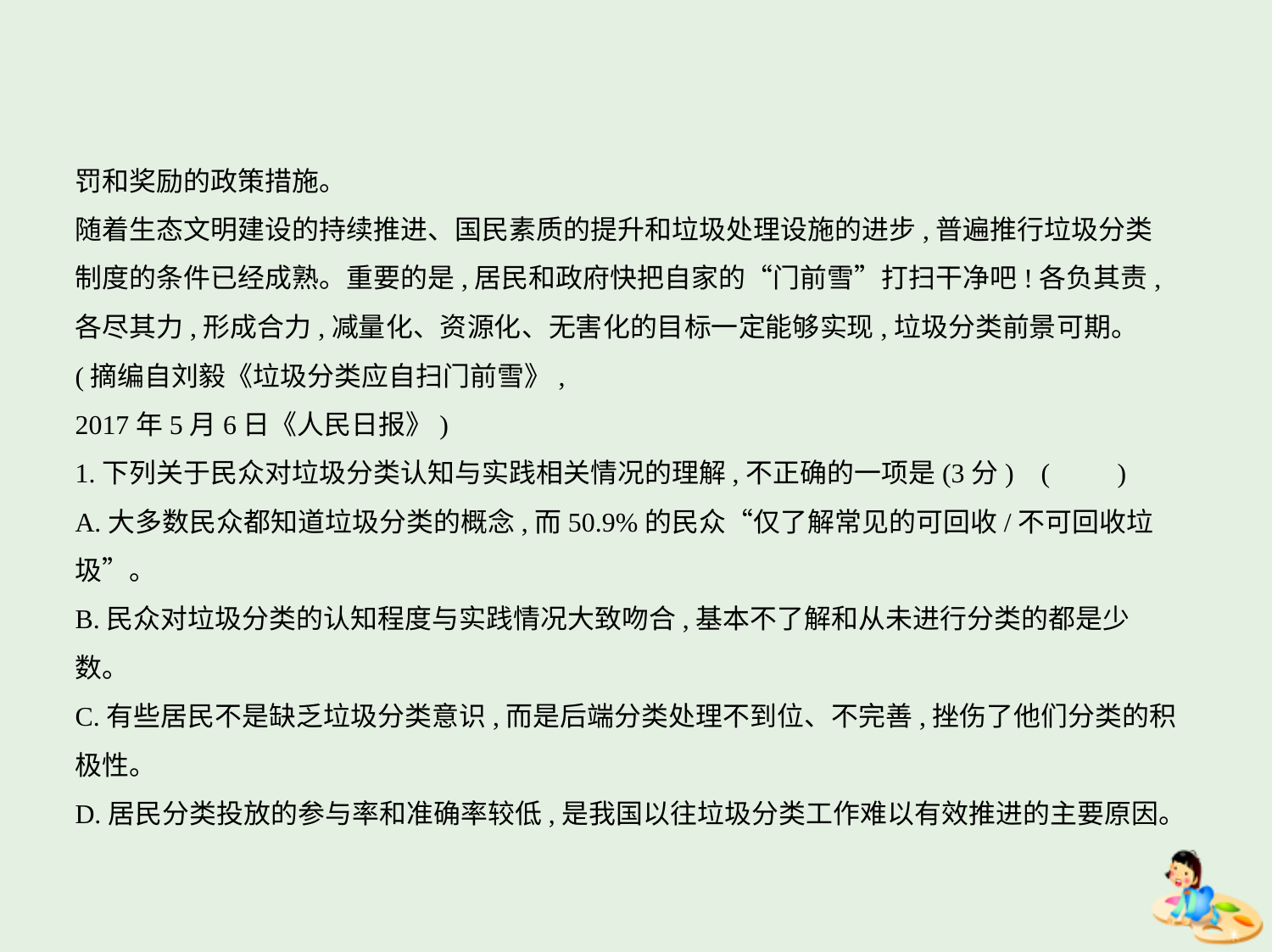

罚和奖励的政策措施。
随着生态文明建设的持续推进、国民素质的提升和垃圾处理设施的进步,普遍推行垃圾分类
制度的条件已经成熟。重要的是,居民和政府快把自家的“门前雪”打扫干净吧!各负其责,
各尽其力,形成合力,减量化、资源化、无害化的目标一定能够实现,垃圾分类前景可期。
(摘编自刘毅《垃圾分类应自扫门前雪》,
2017年5月6日《人民日报》)
1.下列关于民众对垃圾分类认知与实践相关情况的理解,不正确的一项是(3分) (　　)
A.大多数民众都知道垃圾分类的概念,而50.9%的民众“仅了解常见的可回收/不可回收垃
圾”。
B.民众对垃圾分类的认知程度与实践情况大致吻合,基本不了解和从未进行分类的都是少
数。
C.有些居民不是缺乏垃圾分类意识,而是后端分类处理不到位、不完善,挫伤了他们分类的积
极性。
D.居民分类投放的参与率和准确率较低,是我国以往垃圾分类工作难以有效推进的主要原因。